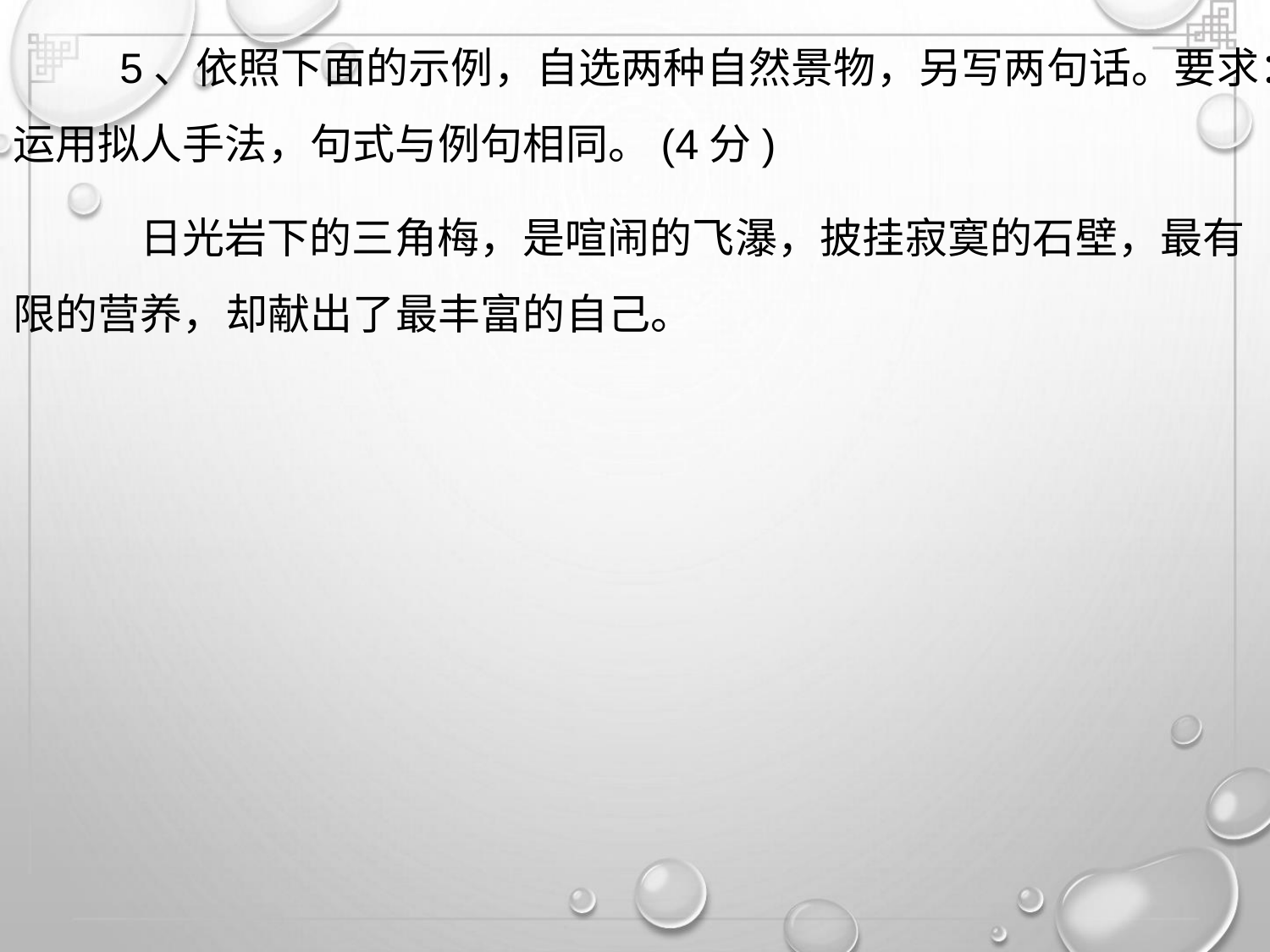

5、依照下面的示例，自选两种自然景物，另写两句话。要求：
运用拟人手法，句式与例句相同。(4分)
日光岩下的三角梅，是喧闹的飞瀑，披挂寂寞的石壁，最有
限的营养，却献出了最丰富的自己。